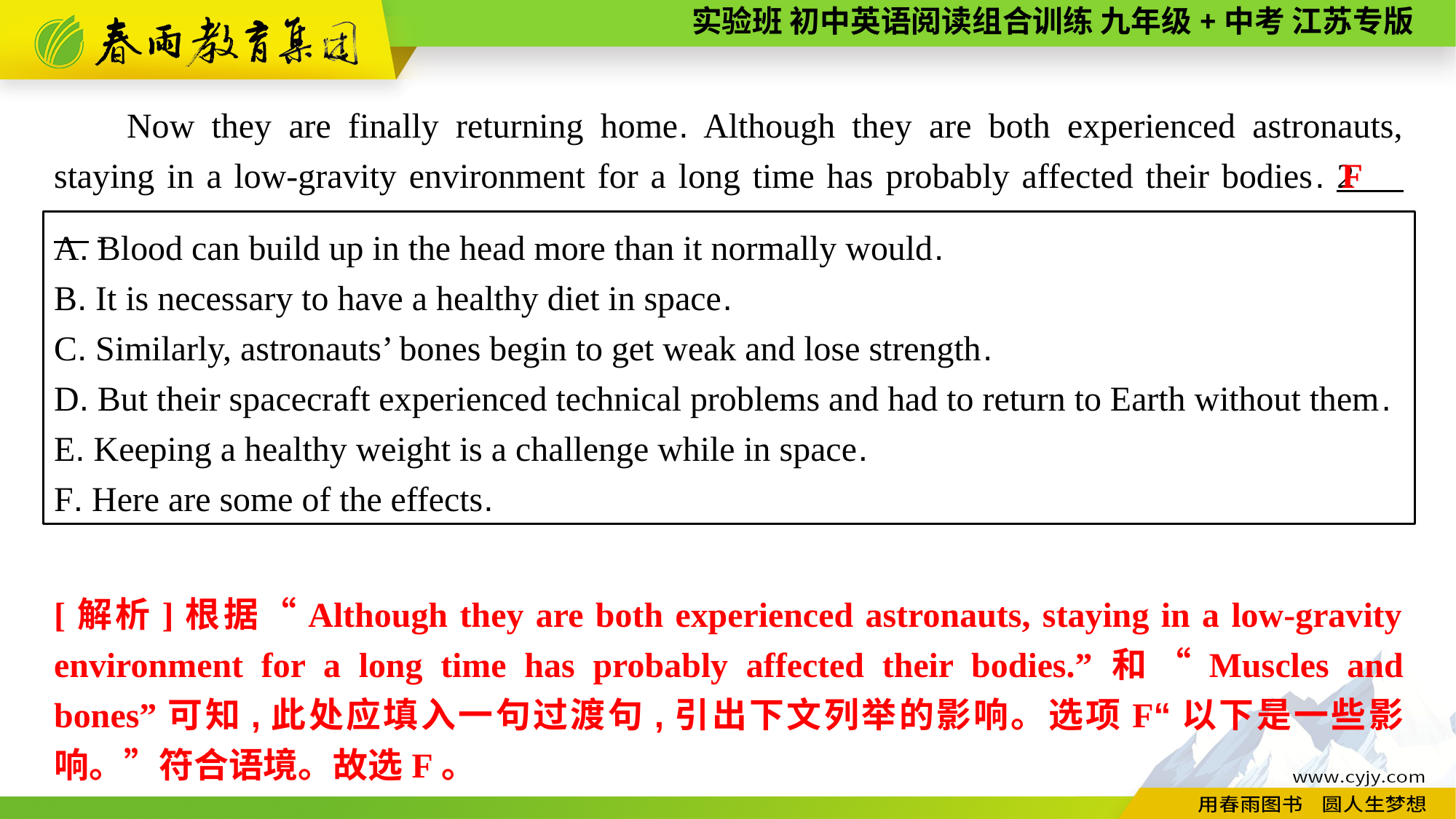

Now they are finally returning home. Although they are both experienced astronauts, staying in a low-gravity environment for a long time has probably affected their bodies. 2     　.
F
A. Blood can build up in the head more than it normally would.
B. It is necessary to have a healthy diet in space.
C. Similarly, astronauts’ bones begin to get weak and lose strength.
D. But their spacecraft experienced technical problems and had to return to Earth without them.
E. Keeping a healthy weight is a challenge while in space.
F. Here are some of the effects.
[解析]根据“Although they are both experienced astronauts, staying in a low-gravity environment for a long time has probably affected their bodies.”和“Muscles and bones”可知,此处应填入一句过渡句,引出下文列举的影响。选项F“以下是一些影响。”符合语境。故选F。